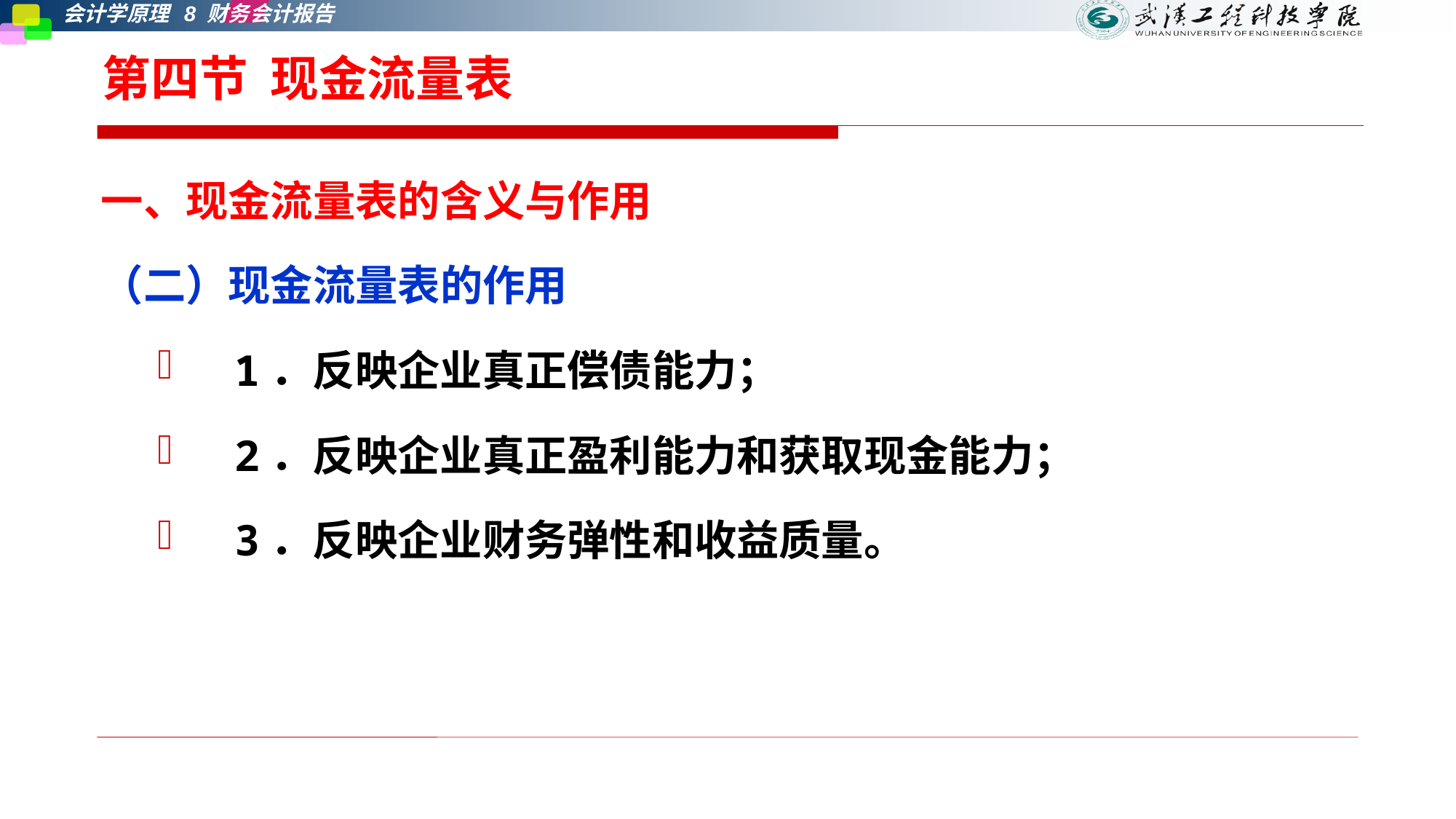

# 第四节  现金流量表
一、现金流量表的含义与作用
（二）现金流量表的作用
 1．反映企业真正偿债能力；
 2．反映企业真正盈利能力和获取现金能力；
 3．反映企业财务弹性和收益质量。